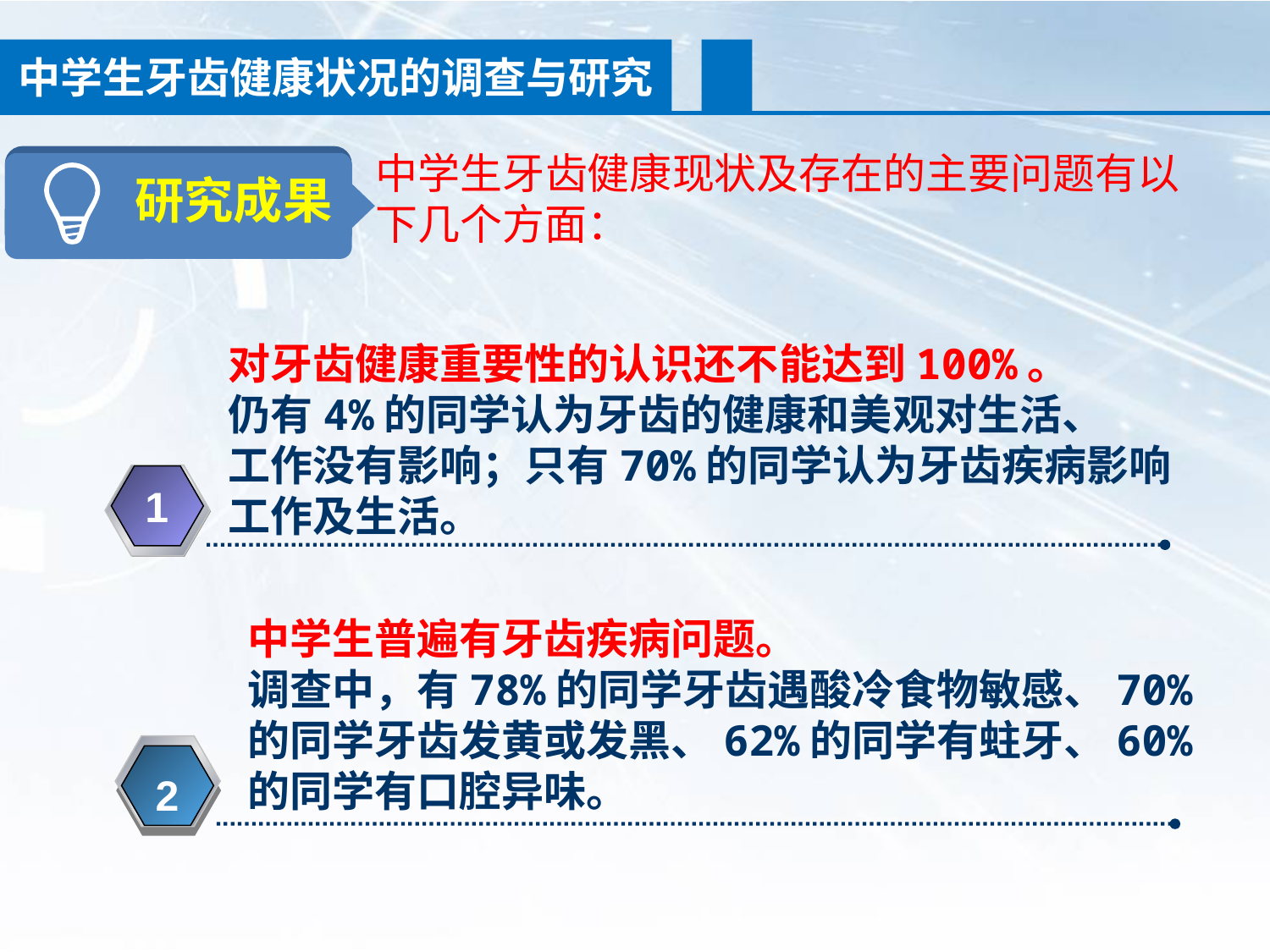

中学生牙齿健康状况的调查与研究

中学生牙齿健康现状及存在的主要问题有以下几个方面：

研究成果
对牙齿健康重要性的认识还不能达到100%。
仍有4%的同学认为牙齿的健康和美观对生活、
工作没有影响；只有70%的同学认为牙齿疾病影响
工作及生活。

1

中学生普遍有牙齿疾病问题。
调查中，有78%的同学牙齿遇酸冷食物敏感、70%的同学牙齿发黄或发黑、62%的同学有蛀牙、60%的同学有口腔异味。

2